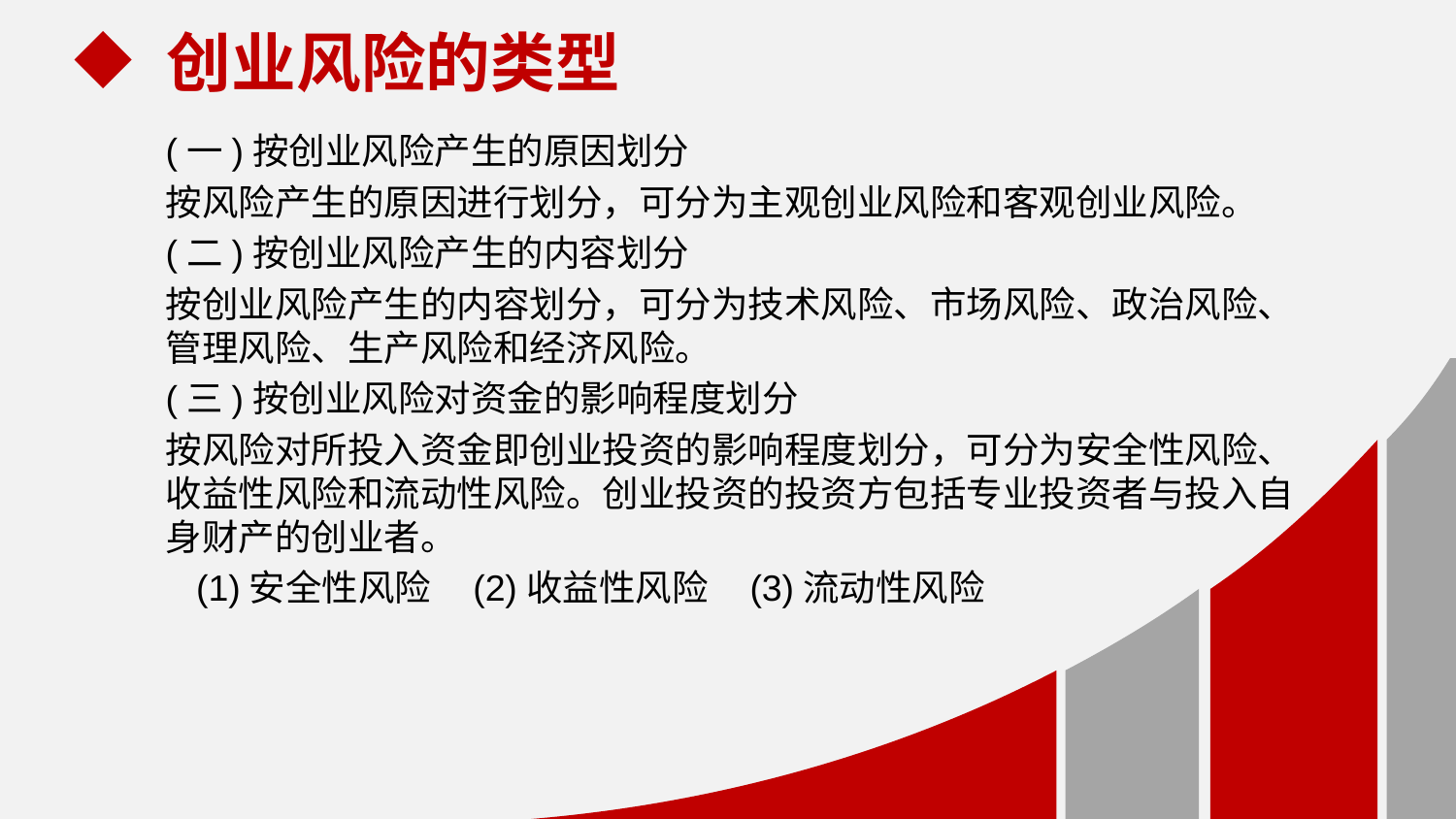

创业风险的类型
(一)按创业风险产生的原因划分
按风险产生的原因进行划分，可分为主观创业风险和客观创业风险。
(二)按创业风险产生的内容划分
按创业风险产生的内容划分，可分为技术风险、市场风险、政治风险、管理风险、生产风险和经济风险。
(三)按创业风险对资金的影响程度划分
按风险对所投入资金即创业投资的影响程度划分，可分为安全性风险、收益性风险和流动性风险。创业投资的投资方包括专业投资者与投入自身财产的创业者。
   (1)安全性风险    (2)收益性风险    (3)流动性风险